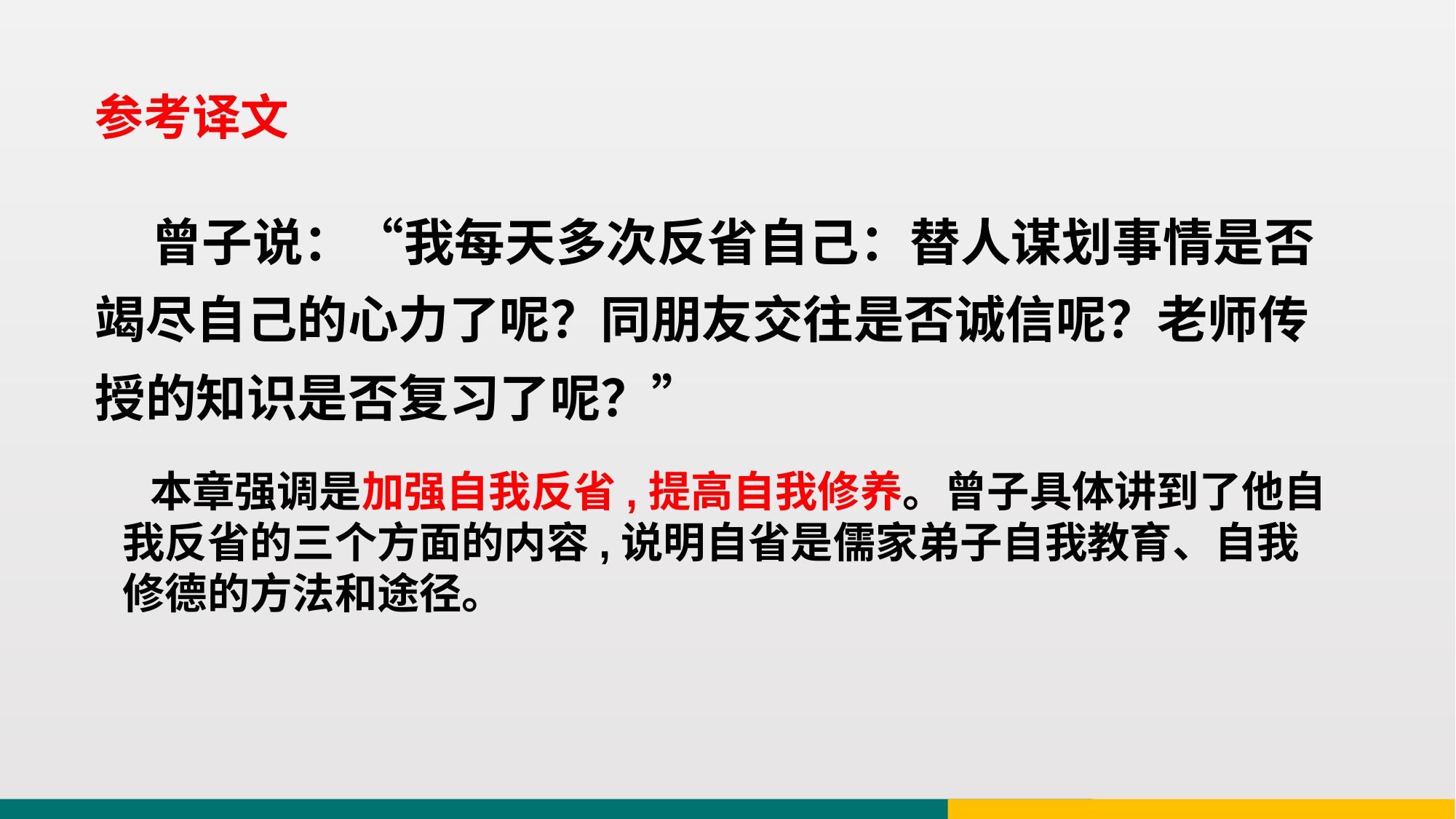

参考译文
    曾子说：“我每天多次反省自己：替人谋划事情是否竭尽自己的心力了呢？同朋友交往是否诚信呢？老师传授的知识是否复习了呢？”
      本章强调是加强自我反省,提高自我修养。曾子具体讲到了他自我反省的三个方面的内容,说明自省是儒家弟子自我教育、自我修德的方法和途径。